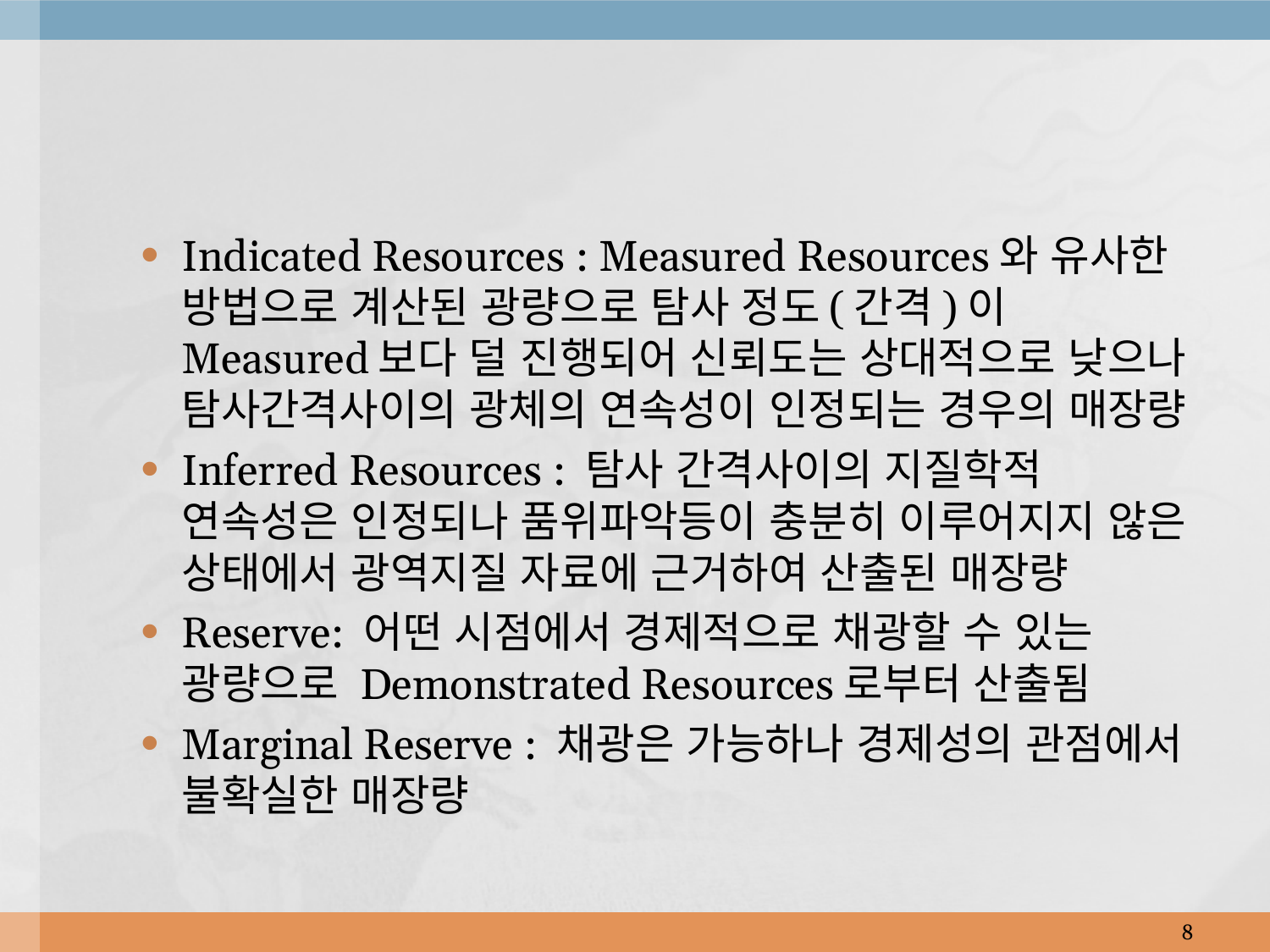

Indicated Resources : Measured Resources와 유사한 방법으로 계산된 광량으로 탐사 정도(간격)이 Measured보다 덜 진행되어 신뢰도는 상대적으로 낮으나 탐사간격사이의 광체의 연속성이 인정되는 경우의 매장량
Inferred Resources : 탐사 간격사이의 지질학적 연속성은 인정되나 품위파악등이 충분히 이루어지지 않은 상태에서 광역지질 자료에 근거하여 산출된 매장량
Reserve: 어떤 시점에서 경제적으로 채광할 수 있는 광량으로 Demonstrated Resources로부터 산출됨
Marginal Reserve : 채광은 가능하나 경제성의 관점에서 불확실한 매장량
8